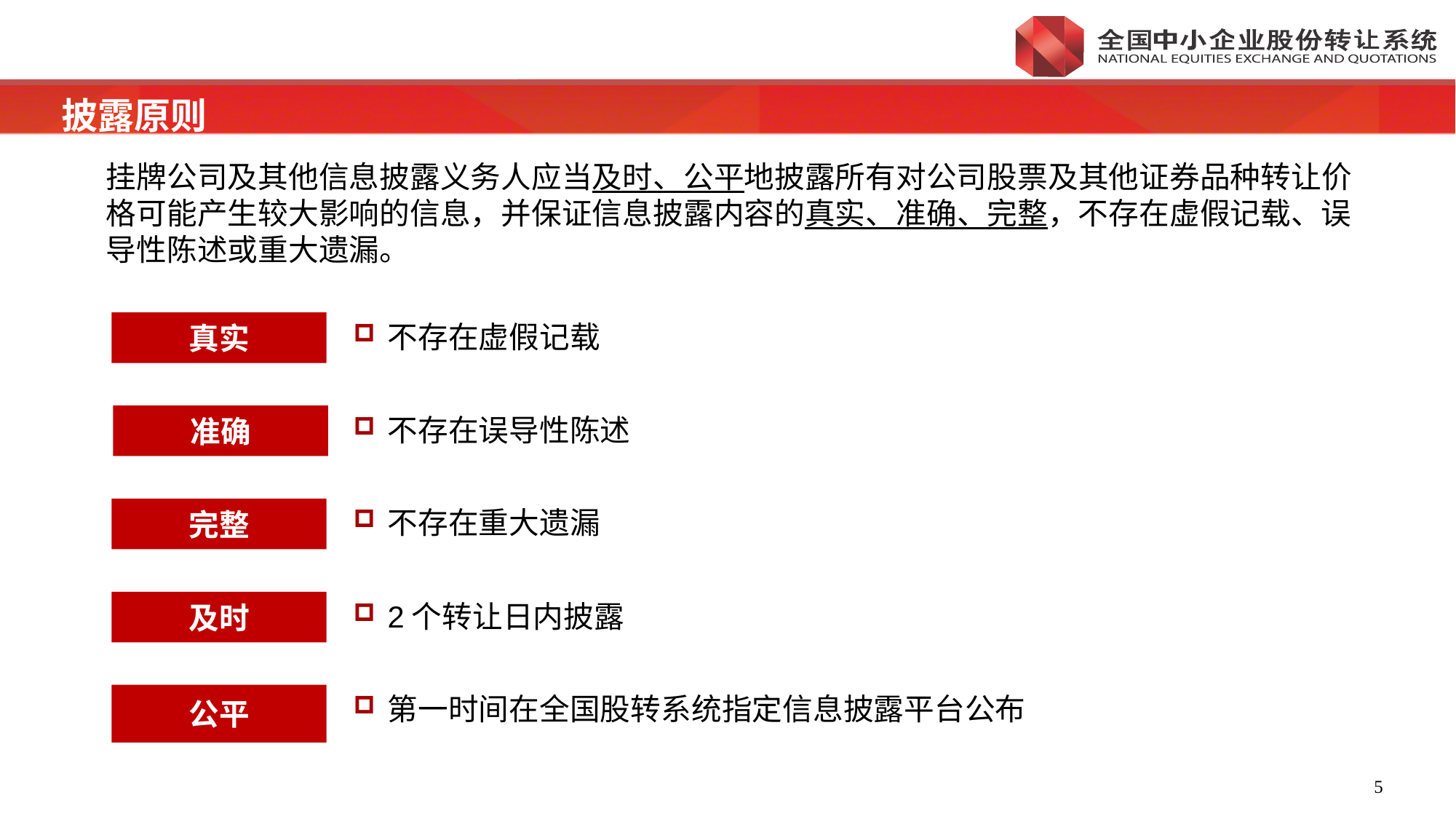

披露原则
挂牌公司及其他信息披露义务人应当及时、公平地披露所有对公司股票及其他证券品种转让价格可能产生较大影响的信息，并保证信息披露内容的真实、准确、完整，不存在虚假记载、误导性陈述或重大遗漏。
真实
不存在虚假记载
准确
不存在误导性陈述
不存在重大遗漏
完整
及时
2个转让日内披露
公平
第一时间在全国股转系统指定信息披露平台公布